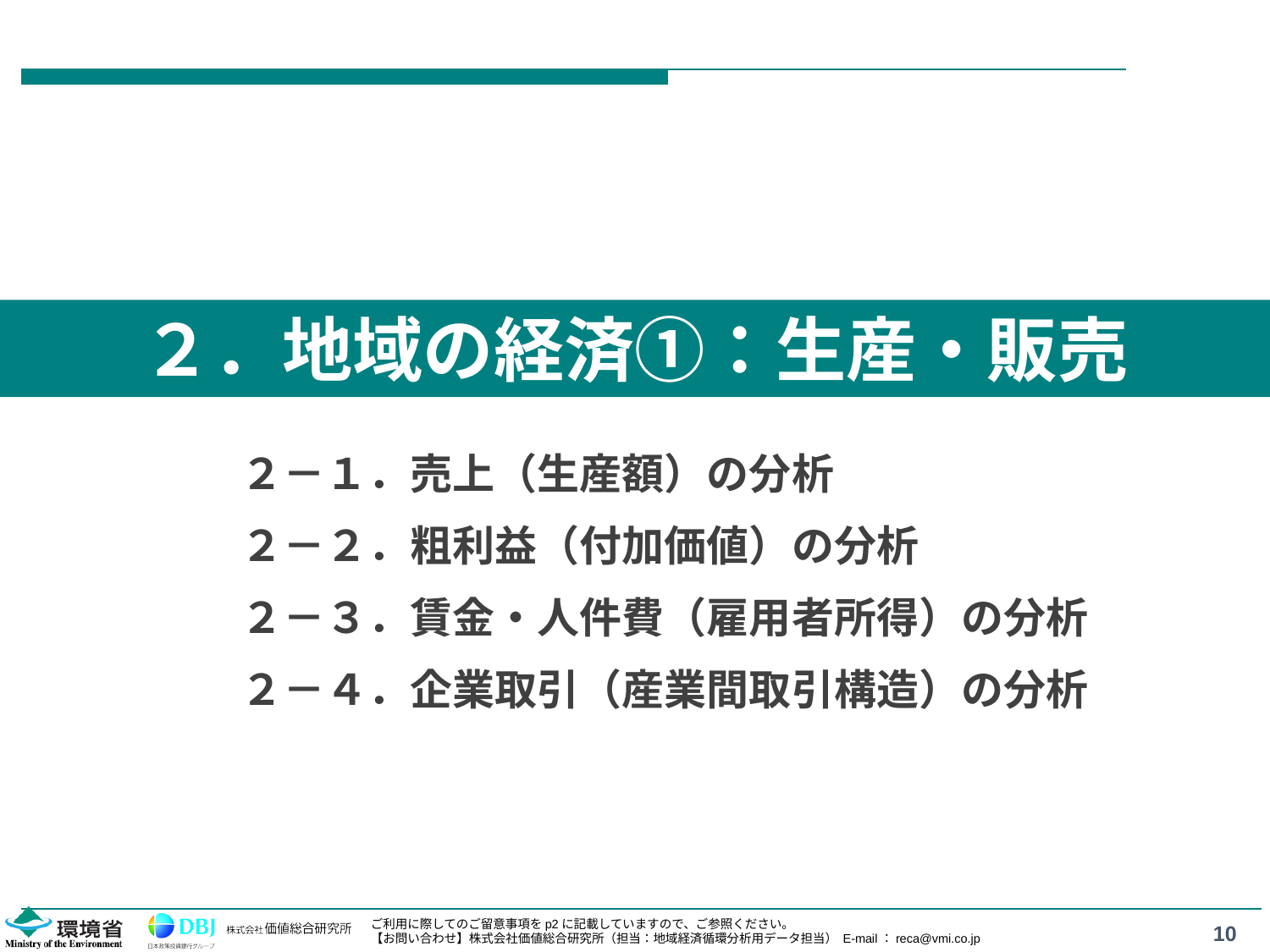

２．地域の経済①：生産・販売
２－１．売上（生産額）の分析
２－２．粗利益（付加価値）の分析
２－３．賃金・人件費（雇用者所得）の分析
２－４．企業取引（産業間取引構造）の分析
ご利用に際してのご留意事項をp2に記載していますので、ご参照ください。
【お問い合わせ】株式会社価値総合研究所（担当：地域経済循環分析用データ担当） E-mail：reca@vmi.co.jp
10